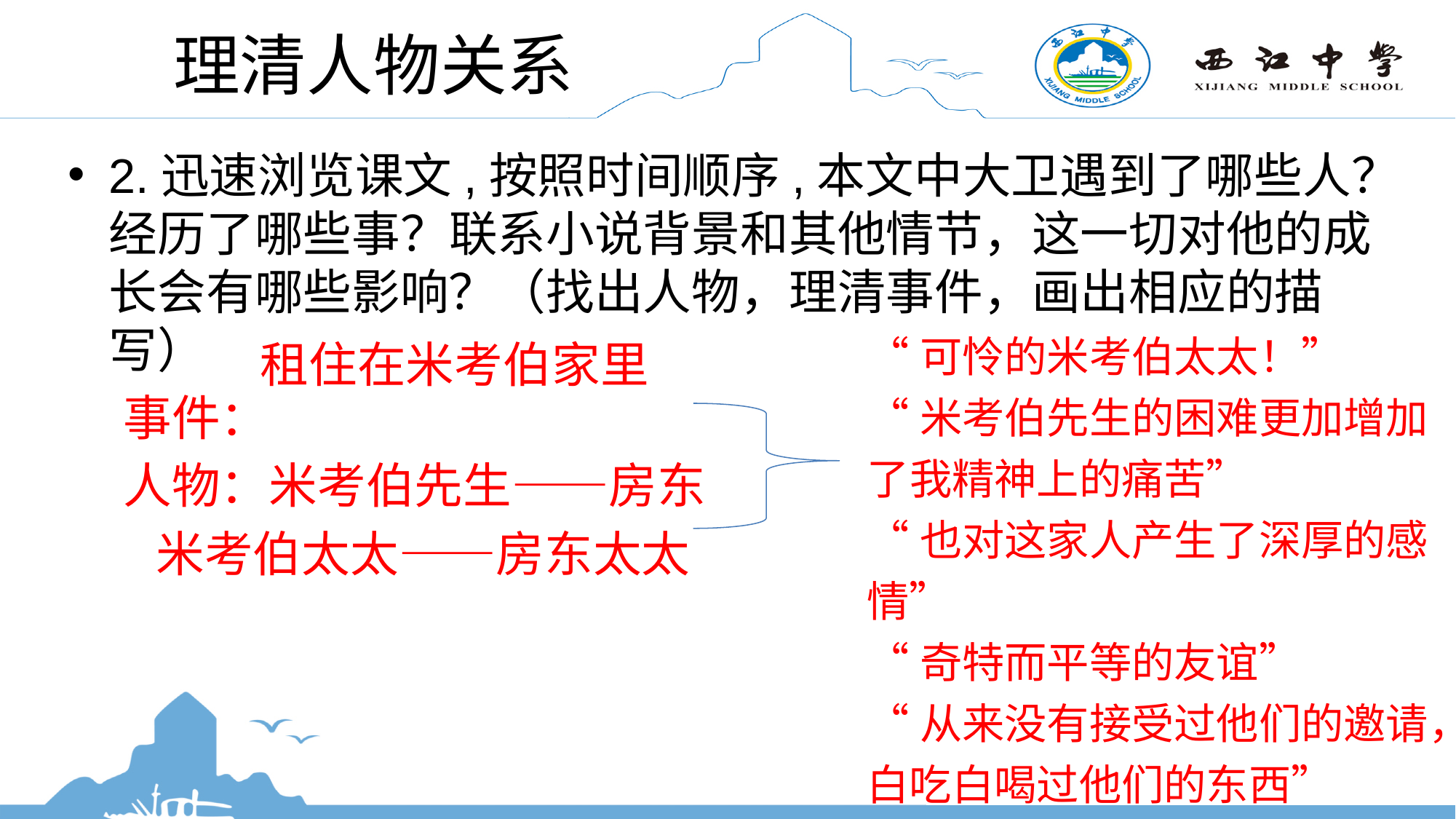

# 理清人物关系
2.迅速浏览课文,按照时间顺序,本文中大卫遇到了哪些人？经历了哪些事？联系小说背景和其他情节，这一切对他的成长会有哪些影响？（找出人物，理清事件，画出相应的描写）
    事件：
    人物：米考伯先生——房东
       米考伯太太——房东太太

“可怜的米考伯太太！”
“米考伯先生的困难更加增加了我精神上的痛苦”
“也对这家人产生了深厚的感情”
“奇特而平等的友谊”
“从来没有接受过他们的邀请，白吃白喝过他们的东西”
租住在米考伯家里